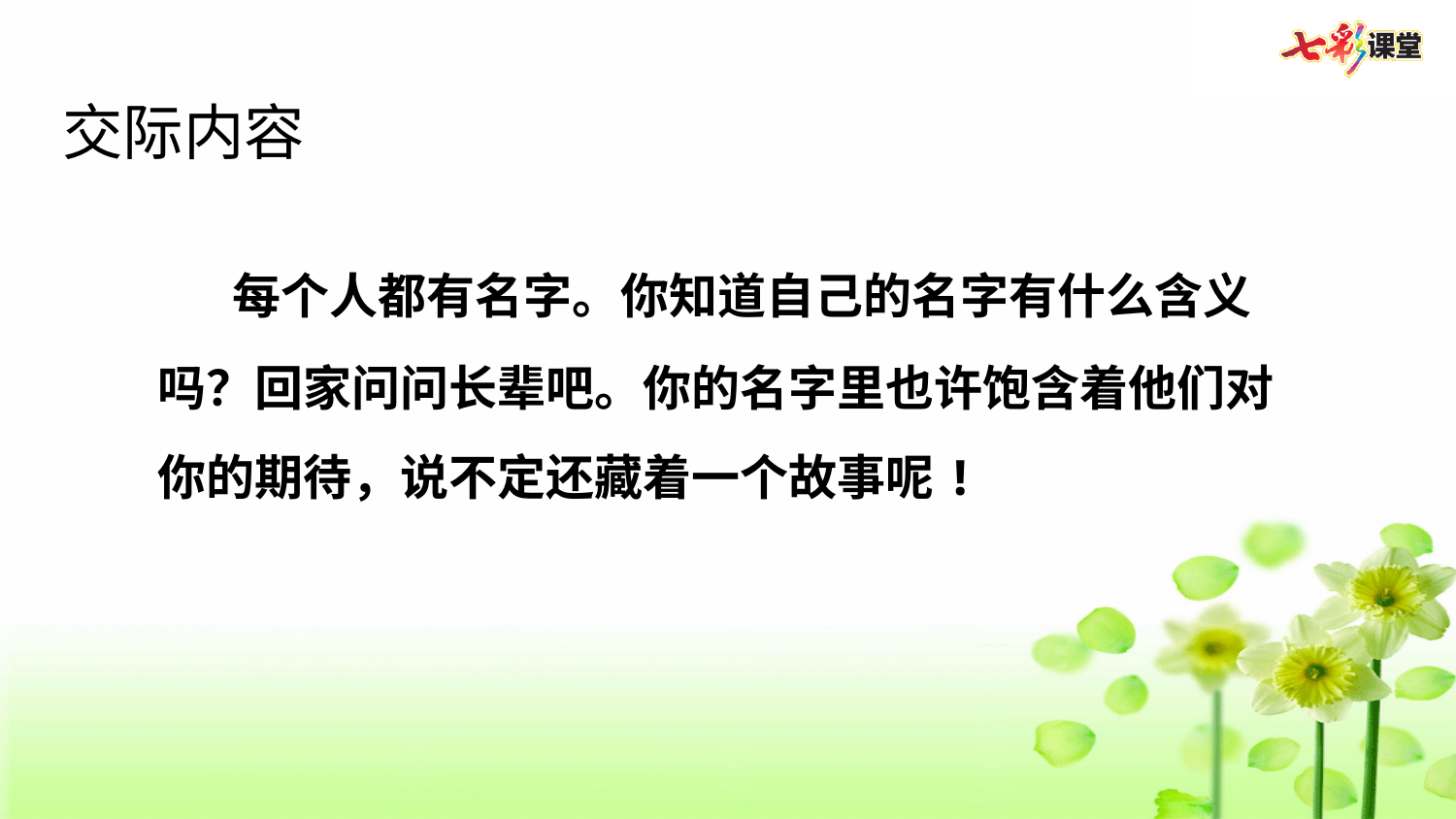

交际内容
    每个人都有名字。你知道自己的名字有什么含义吗？回家问问长辈吧。你的名字里也许饱含着他们对你的期待，说不定还藏着一个故事呢!